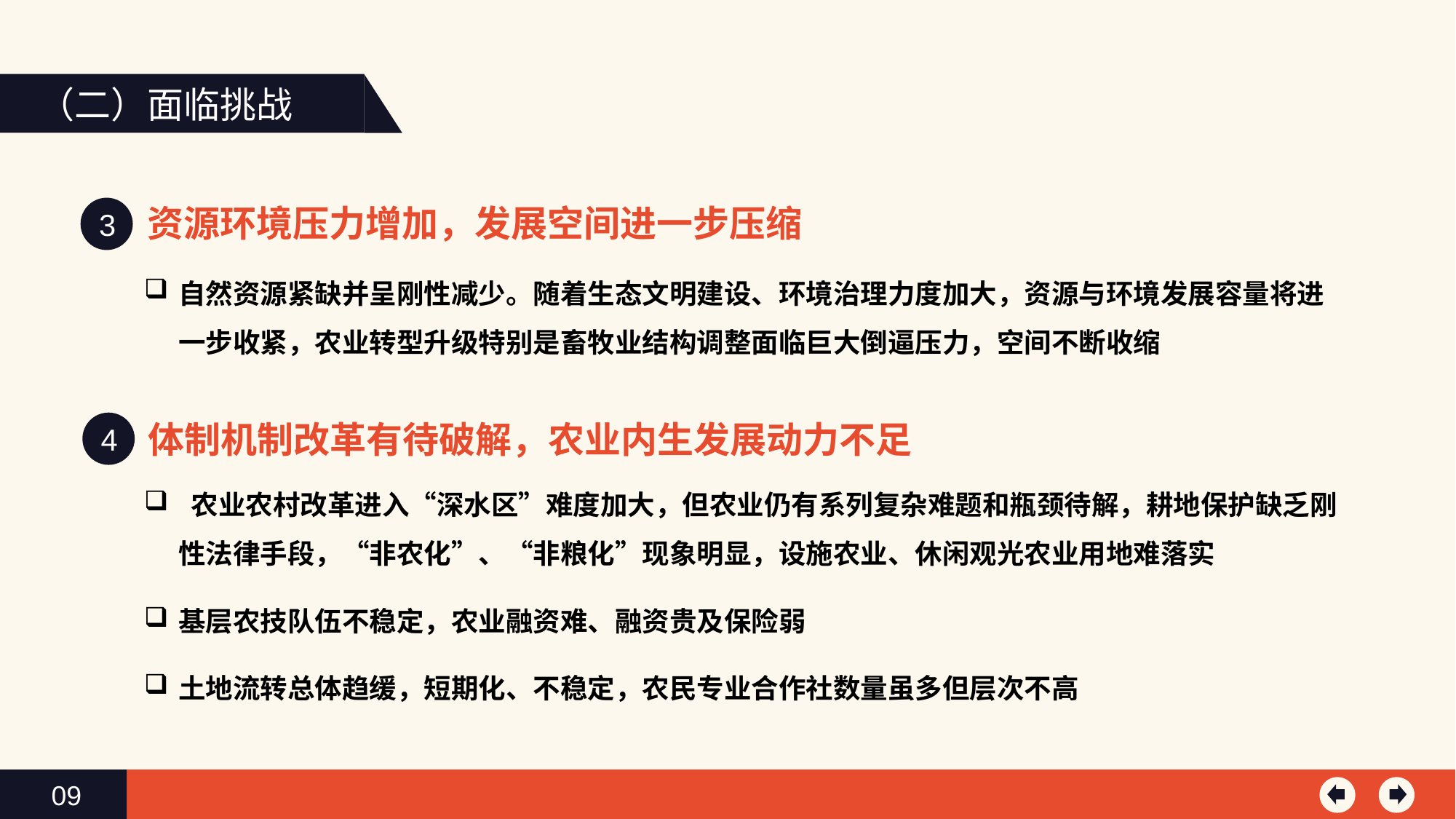

（二）面临挑战
资源环境压力增加，发展空间进一步压缩
3
自然资源紧缺并呈刚性减少。随着生态文明建设、环境治理力度加大，资源与环境发展容量将进一步收紧，农业转型升级特别是畜牧业结构调整面临巨大倒逼压力，空间不断收缩
体制机制改革有待破解，农业内生发展动力不足
4
 农业农村改革进入“深水区”难度加大，但农业仍有系列复杂难题和瓶颈待解，耕地保护缺乏刚性法律手段，“非农化”、“非粮化”现象明显，设施农业、休闲观光农业用地难落实
基层农技队伍不稳定，农业融资难、融资贵及保险弱
土地流转总体趋缓，短期化、不稳定，农民专业合作社数量虽多但层次不高
09